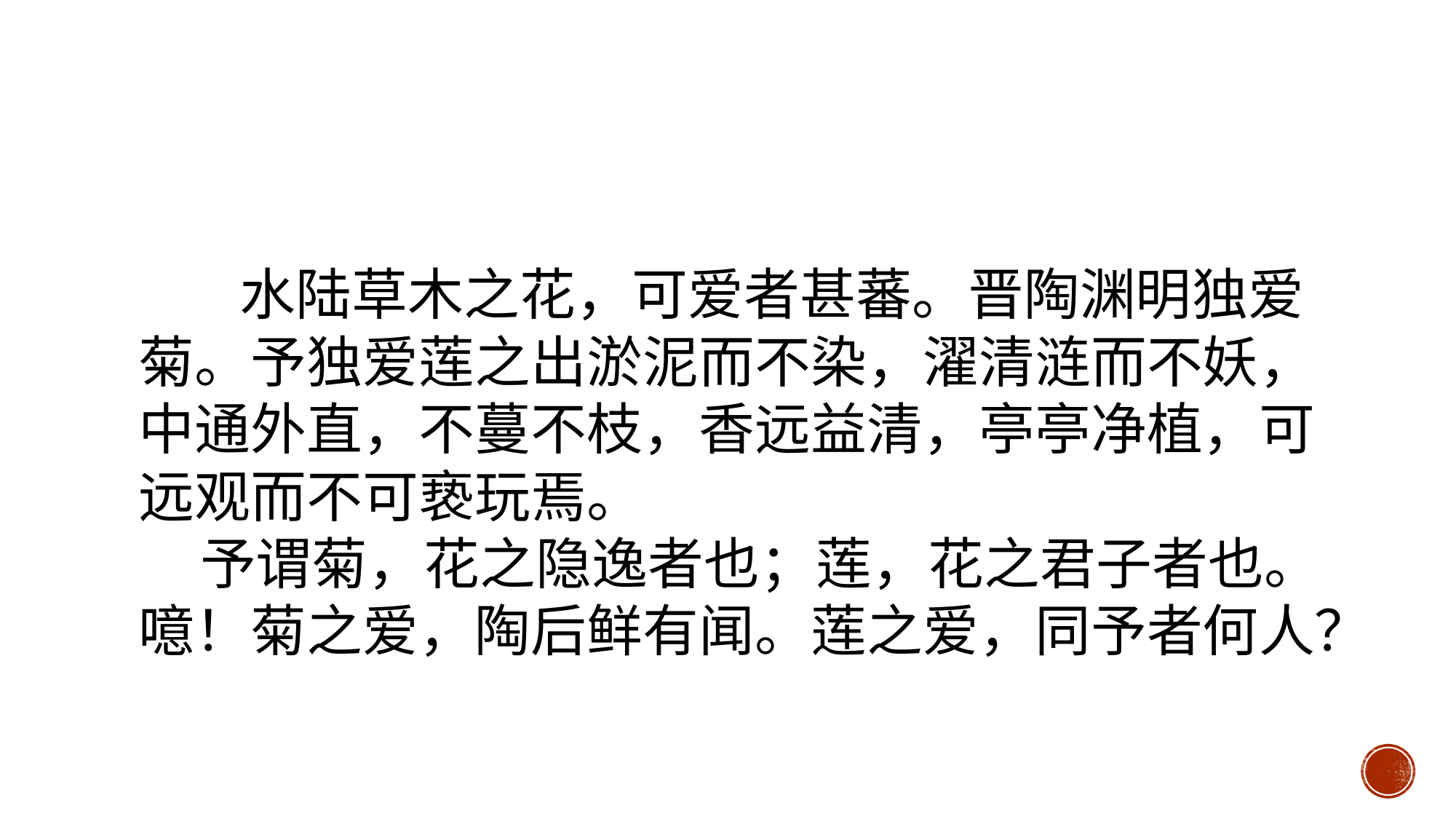

#
                 水陆草木之花，可爱者甚蕃。晋陶渊明独爱菊。予独爱莲之出淤泥而不染，濯清涟而不妖，中通外直，不蔓不枝，香远益清，亭亭净植，可远观而不可亵玩焉。
    予谓菊，花之隐逸者也；莲，花之君子者也。噫！菊之爱，陶后鲜有闻。莲之爱，同予者何人？